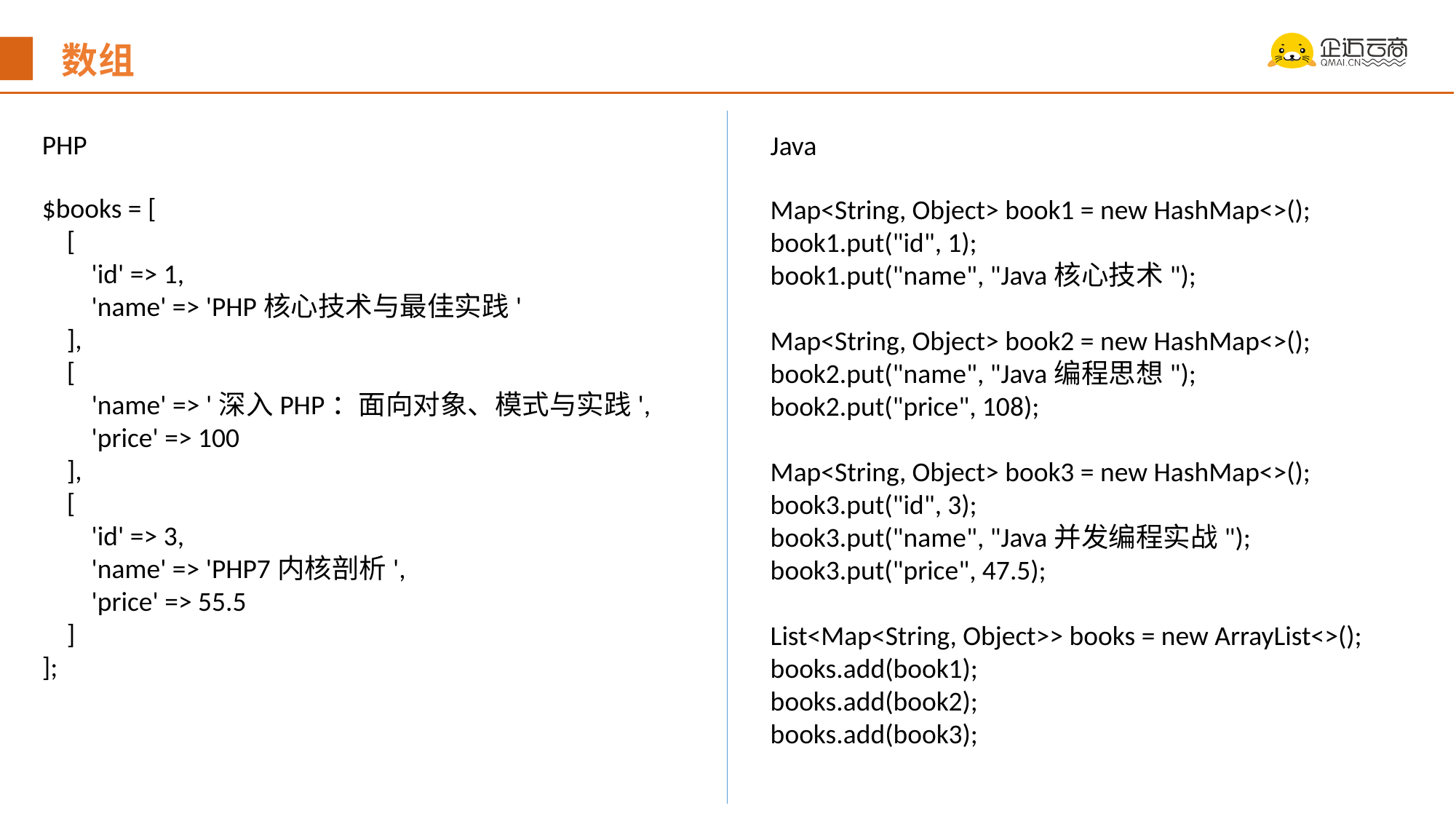

数组

PHP
Java
$books = [
    [
        'id' => 1,
        'name' => 'PHP核心技术与最佳实践'
    ],
    [
        'name' => '深入PHP：面向对象、模式与实践',
        'price' => 100
    ],
    [
        'id' => 3,
        'name' => 'PHP7内核剖析',
        'price' => 55.5
    ]
];
Map<String, Object> book1 = new HashMap<>();
book1.put("id", 1);
book1.put("name", "Java核心技术");
Map<String, Object> book2 = new HashMap<>();
book2.put("name", "Java编程思想");
book2.put("price", 108);
Map<String, Object> book3 = new HashMap<>();
book3.put("id", 3);
book3.put("name", "Java并发编程实战");
book3.put("price", 47.5);
List<Map<String, Object>> books = new ArrayList<>();
books.add(book1);
books.add(book2);
books.add(book3);